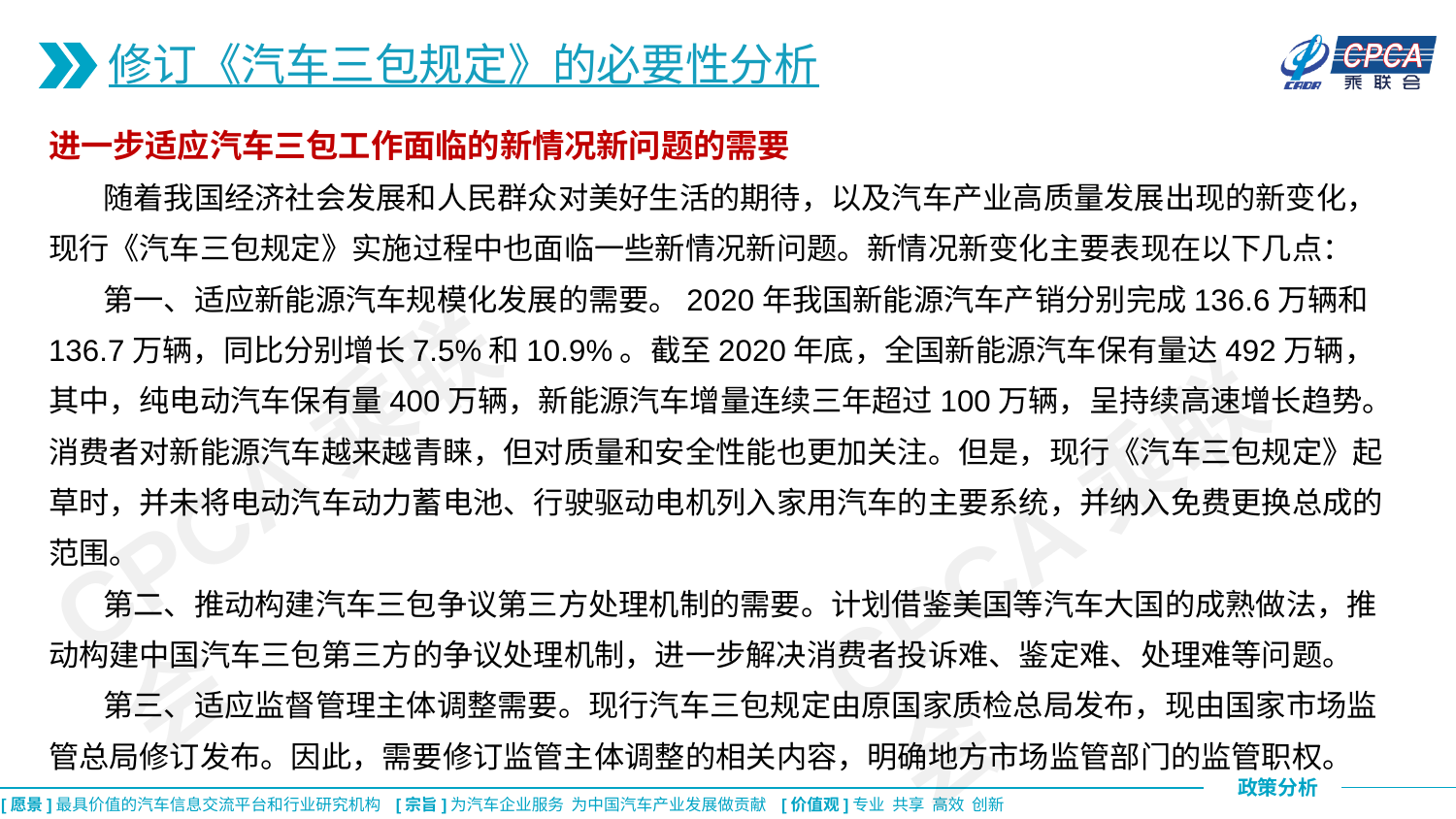

修订《汽车三包规定》的必要性分析
进一步适应汽车三包工作面临的新情况新问题的需要
       随着我国经济社会发展和人民群众对美好生活的期待，以及汽车产业高质量发展出现的新变化，现行《汽车三包规定》实施过程中也面临一些新情况新问题。新情况新变化主要表现在以下几点：
       第一、适应新能源汽车规模化发展的需要。2020年我国新能源汽车产销分别完成136.6万辆和136.7万辆，同比分别增长7.5%和10.9%。截至2020年底，全国新能源汽车保有量达492万辆，其中，纯电动汽车保有量400万辆，新能源汽车增量连续三年超过100万辆，呈持续高速增长趋势。消费者对新能源汽车越来越青睐，但对质量和安全性能也更加关注。但是，现行《汽车三包规定》起草时，并未将电动汽车动力蓄电池、行驶驱动电机列入家用汽车的主要系统，并纳入免费更换总成的范围。
       第二、推动构建汽车三包争议第三方处理机制的需要。计划借鉴美国等汽车大国的成熟做法，推动构建中国汽车三包第三方的争议处理机制，进一步解决消费者投诉难、鉴定难、处理难等问题。
       第三、适应监督管理主体调整需要。现行汽车三包规定由原国家质检总局发布，现由国家市场监管总局修订发布。因此，需要修订监管主体调整的相关内容，明确地方市场监管部门的监管职权。
CPCA乘联会
CPCA乘联会